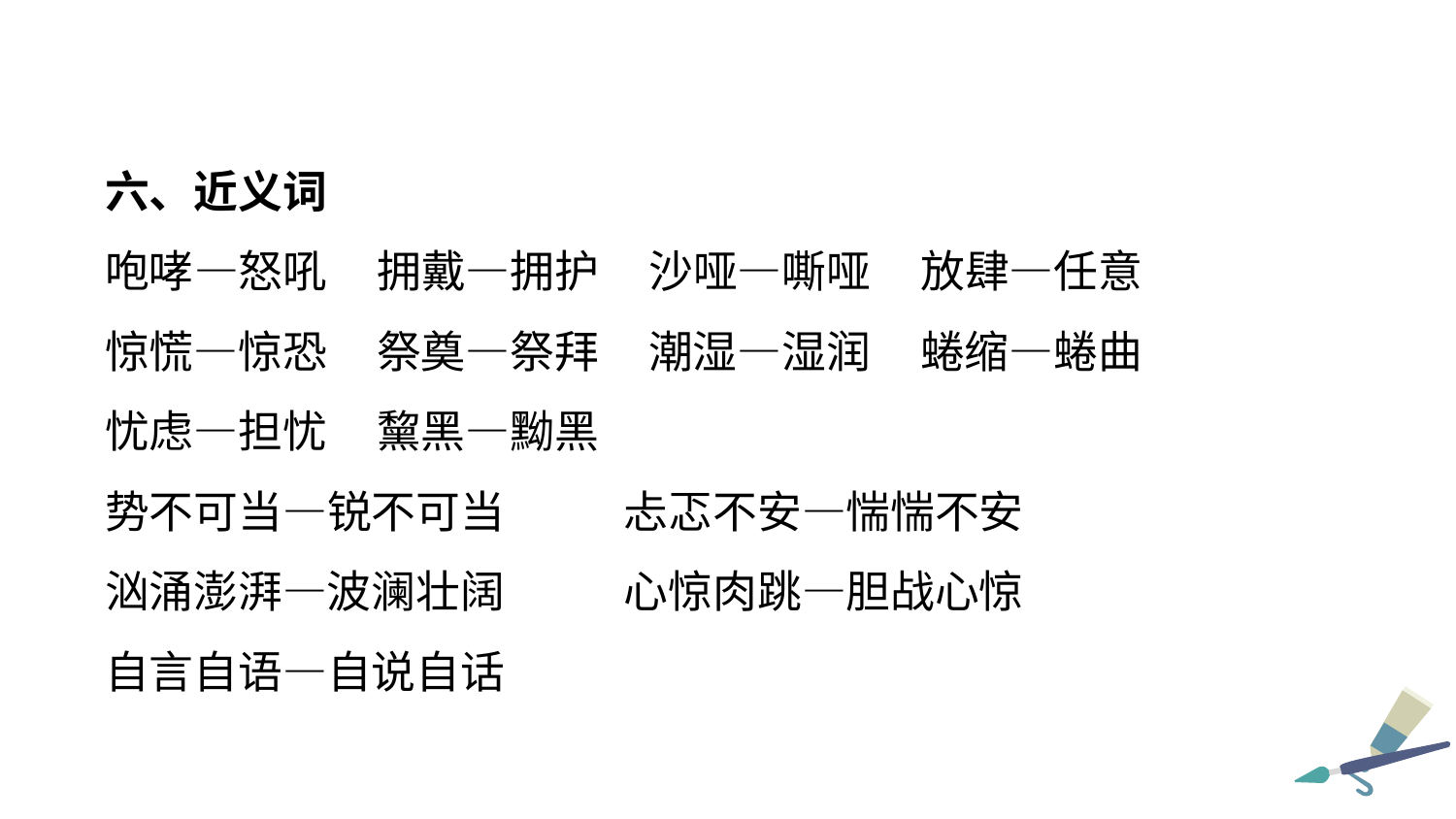

六、近义词
咆哮—怒吼     拥戴—拥护     沙哑—嘶哑     放肆—任意
惊慌—惊恐     祭奠—祭拜     潮湿—湿润     蜷缩—蜷曲
忧虑—担忧     黧黑—黝黑
势不可当—锐不可当            忐忑不安—惴惴不安
汹涌澎湃—波澜壮阔            心惊肉跳—胆战心惊
自言自语—自说自话